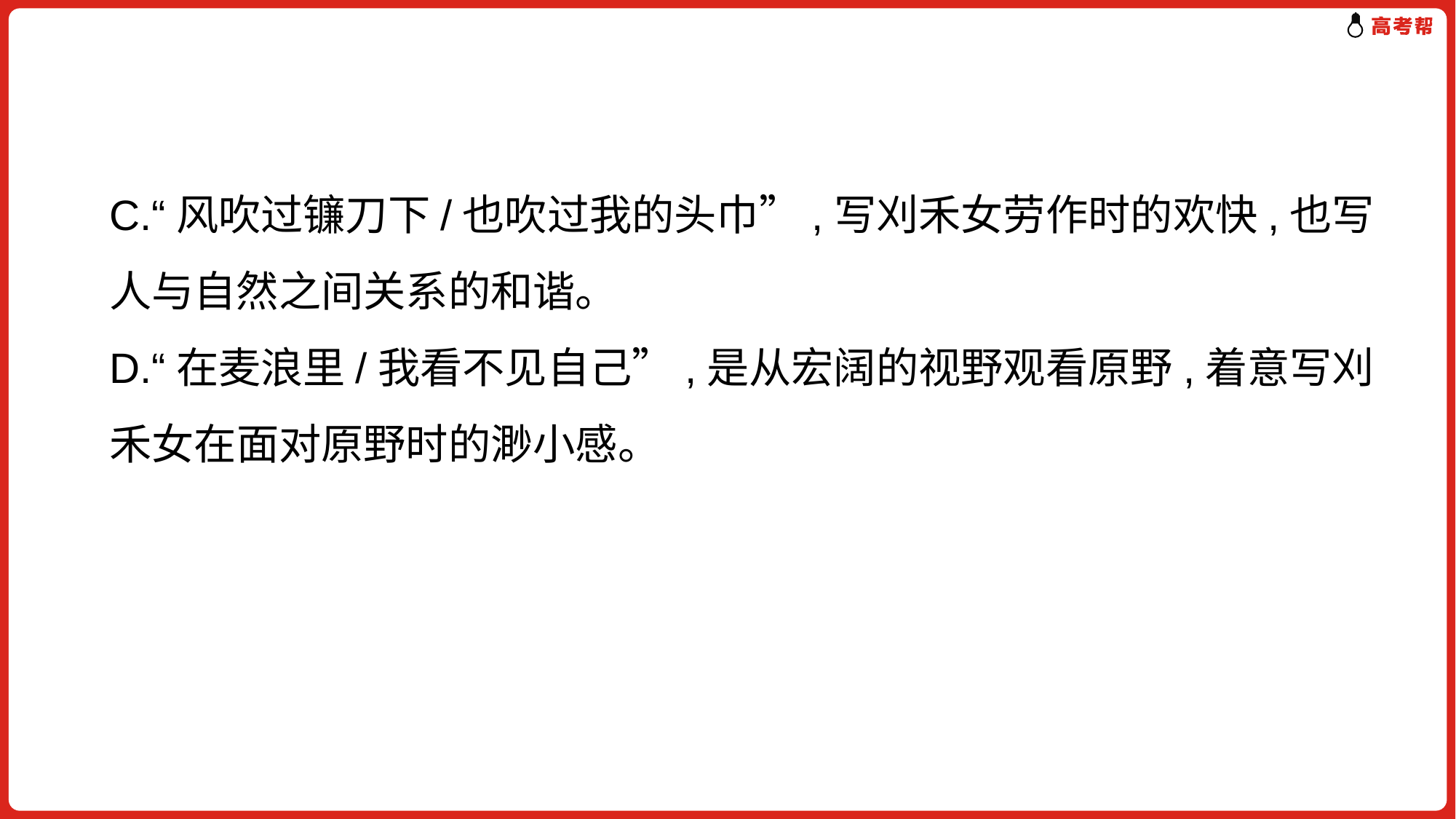

C.“风吹过镰刀下/也吹过我的头巾”,写刈禾女劳作时的欢快,也写人与自然之间关系的和谐。
D.“在麦浪里/我看不见自己”,是从宏阔的视野观看原野,着意写刈禾女在面对原野时的渺小感。